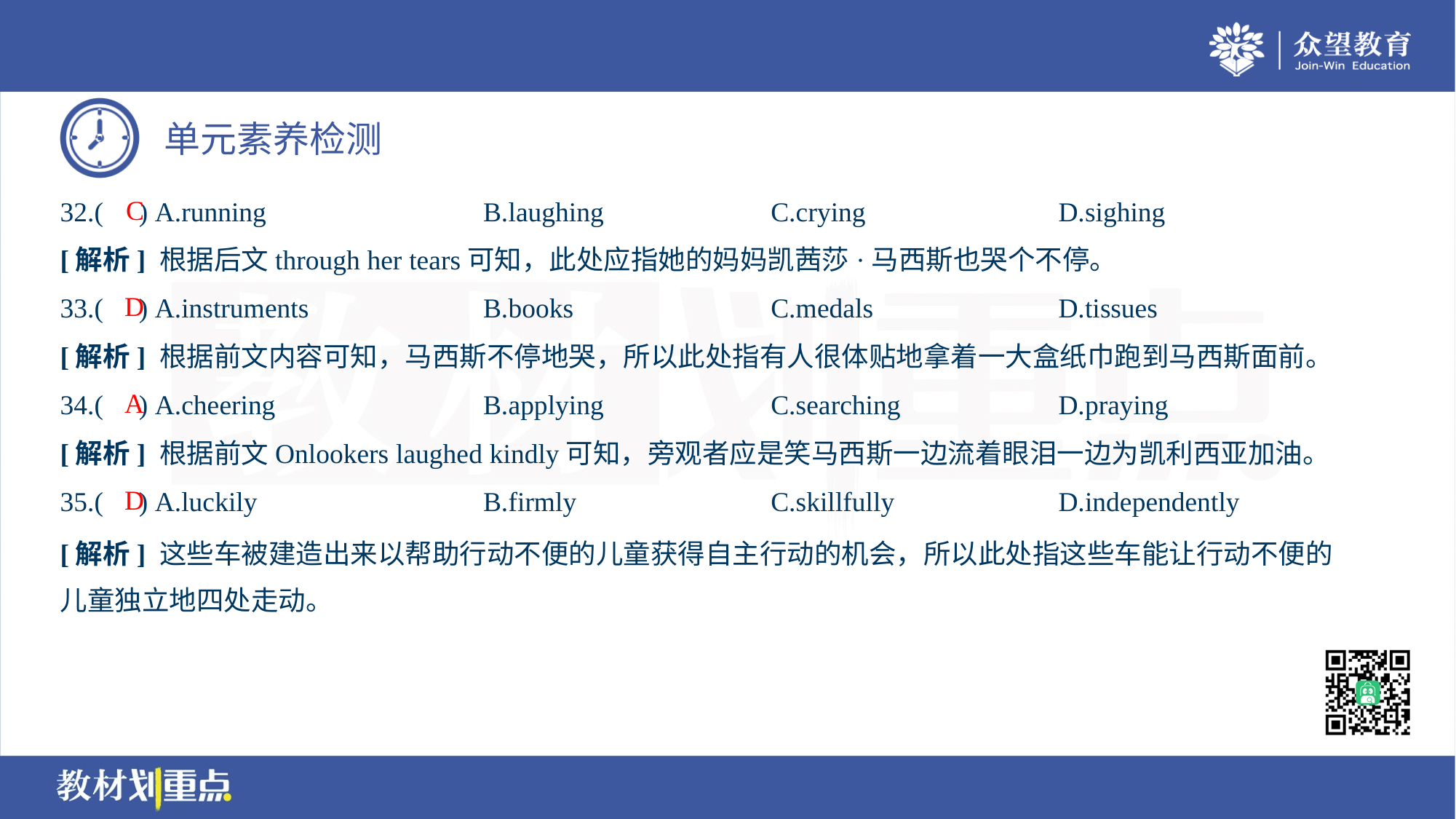

C
32.(     ) A.running	B.laughing	C.crying	D.sighing
[解析] 根据后文through her tears可知，此处应指她的妈妈凯茜莎·马西斯也哭个不停。
D
33.(     ) A.instruments	B.books	C.medals	D.tissues
[解析] 根据前文内容可知，马西斯不停地哭，所以此处指有人很体贴地拿着一大盒纸巾跑到马西斯面前。
A
34.(     ) A.cheering	B.applying	C.searching	D.praying
[解析] 根据前文Onlookers laughed kindly可知，旁观者应是笑马西斯一边流着眼泪一边为凯利西亚加油。
D
35.(     ) A.luckily	B.firmly	C.skillfully	D.independently
[解析] 这些车被建造出来以帮助行动不便的儿童获得自主行动的机会，所以此处指这些车能让行动不便的
儿童独立地四处走动。